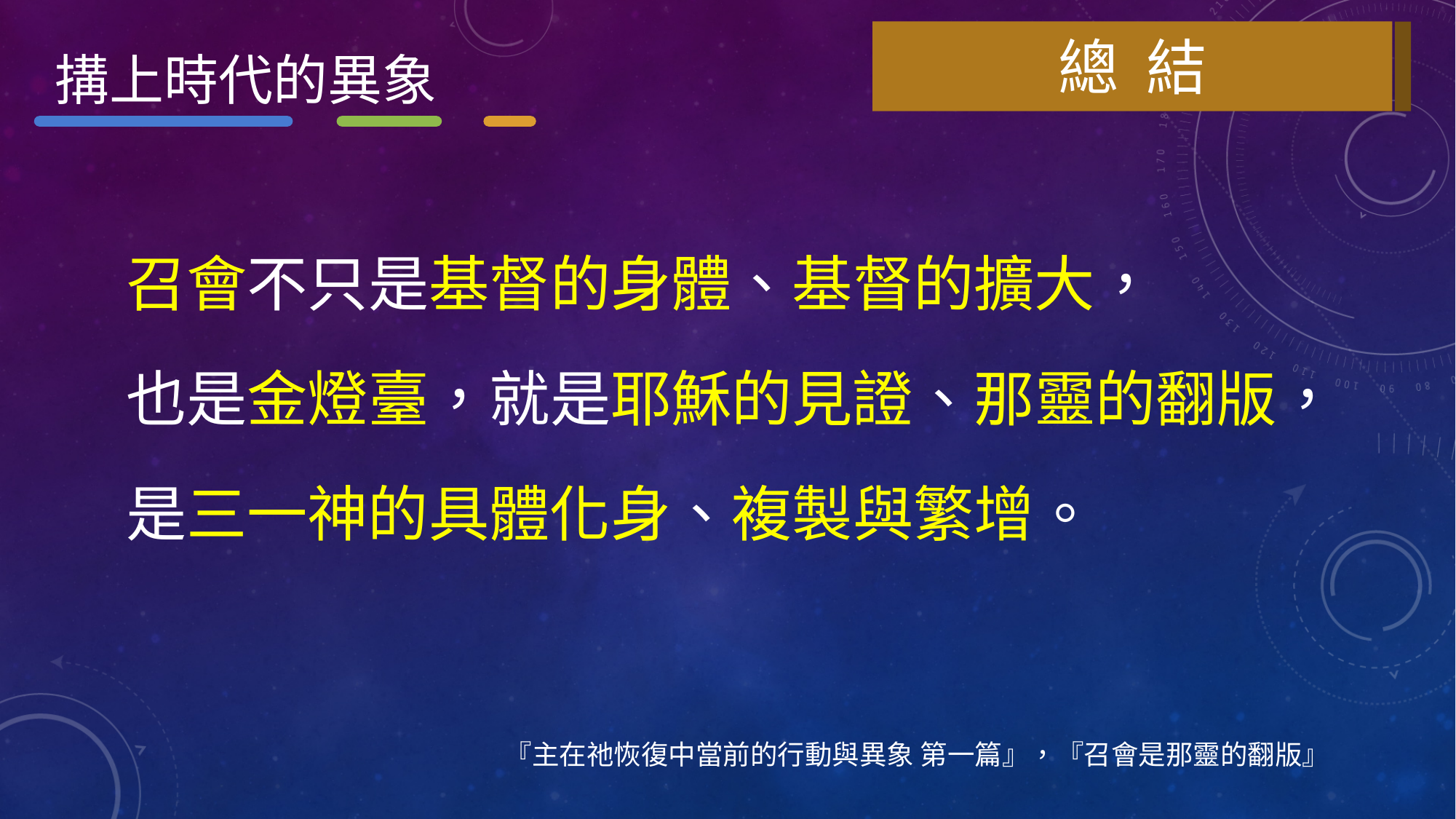

總  結
搆上時代的異象

召會不只是基督的身體、基督的擴大，
也是金燈臺，就是耶穌的見證、那靈的翻版，
是三一神的具體化身、複製與繁增。
『主在祂恢復中當前的行動與異象 第一篇』，『召會是那靈的翻版』